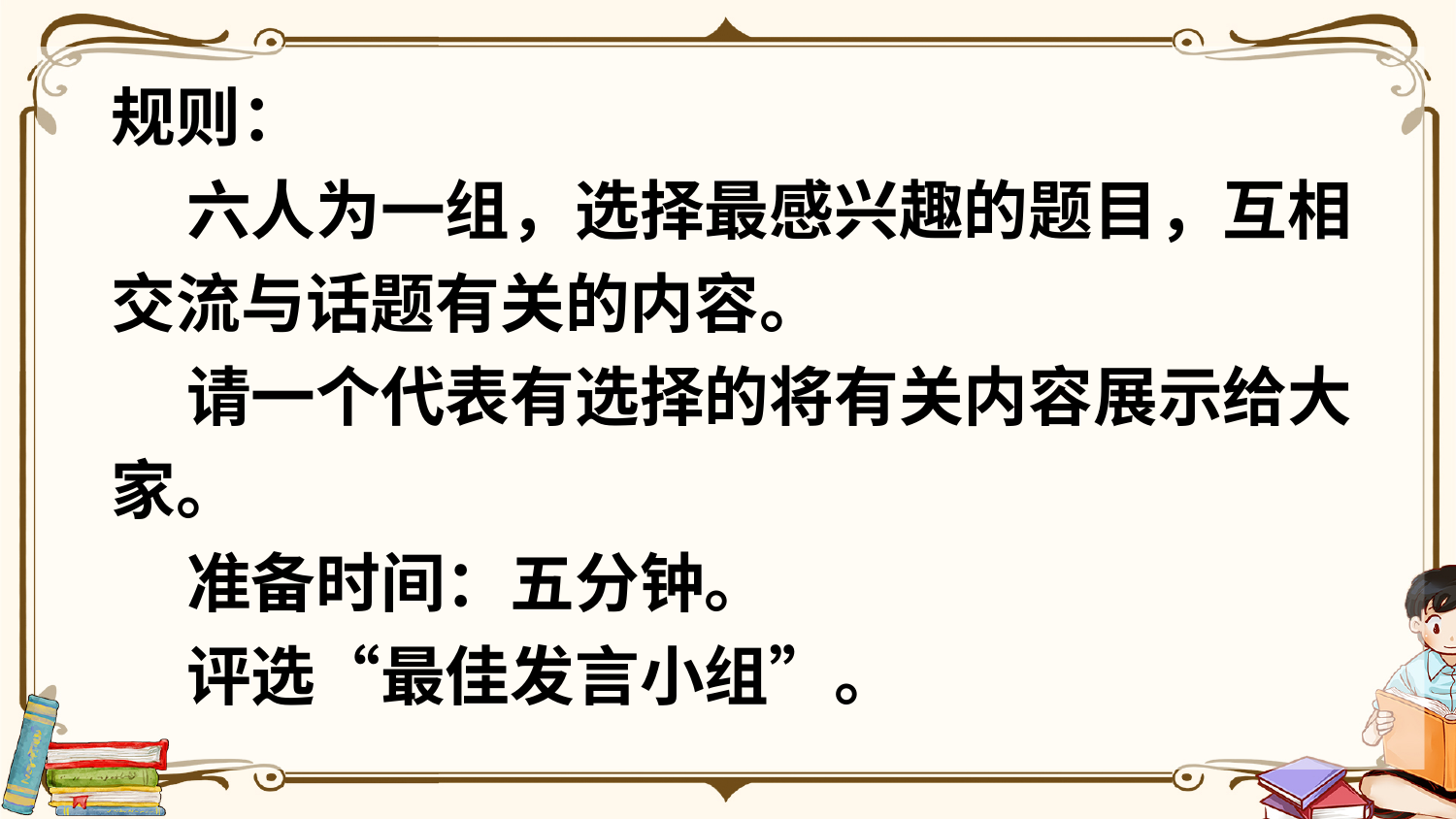

规则：
    六人为一组，选择最感兴趣的题目，互相交流与话题有关的内容。
    请一个代表有选择的将有关内容展示给大家。
    准备时间：五分钟。
    评选“最佳发言小组”。